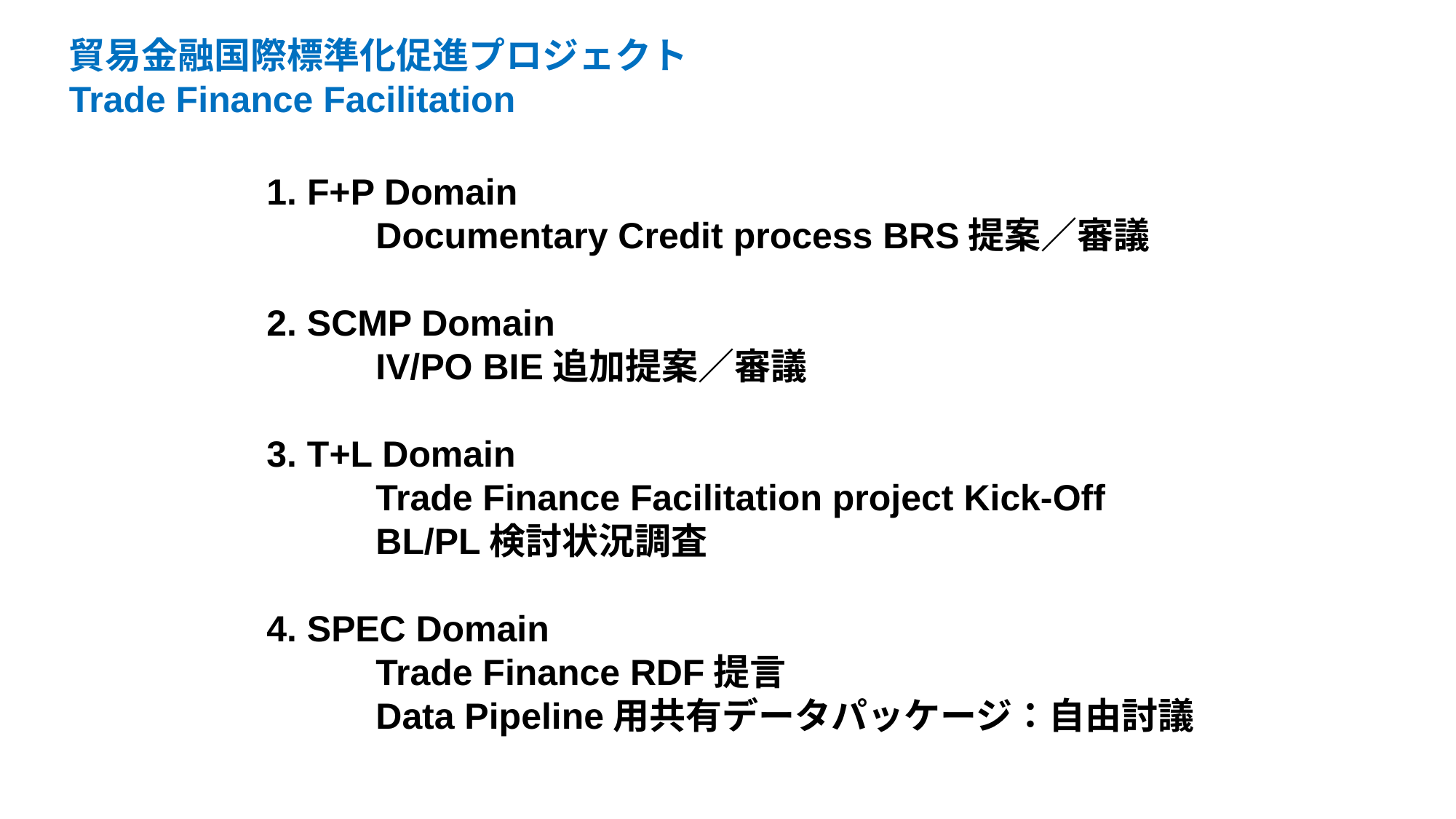

貿易金融国際標準化促進プロジェクト
Trade Finance Facilitation
1. F+P Domain
	Documentary Credit process BRS提案／審議

2. SCMP Domain
	IV/PO BIE追加提案／審議

3. T+L Domain
	Trade Finance Facilitation project Kick-Off
	BL/PL検討状況調査

4. SPEC Domain
	Trade Finance RDF提言
	Data Pipeline用共有データパッケージ：自由討議